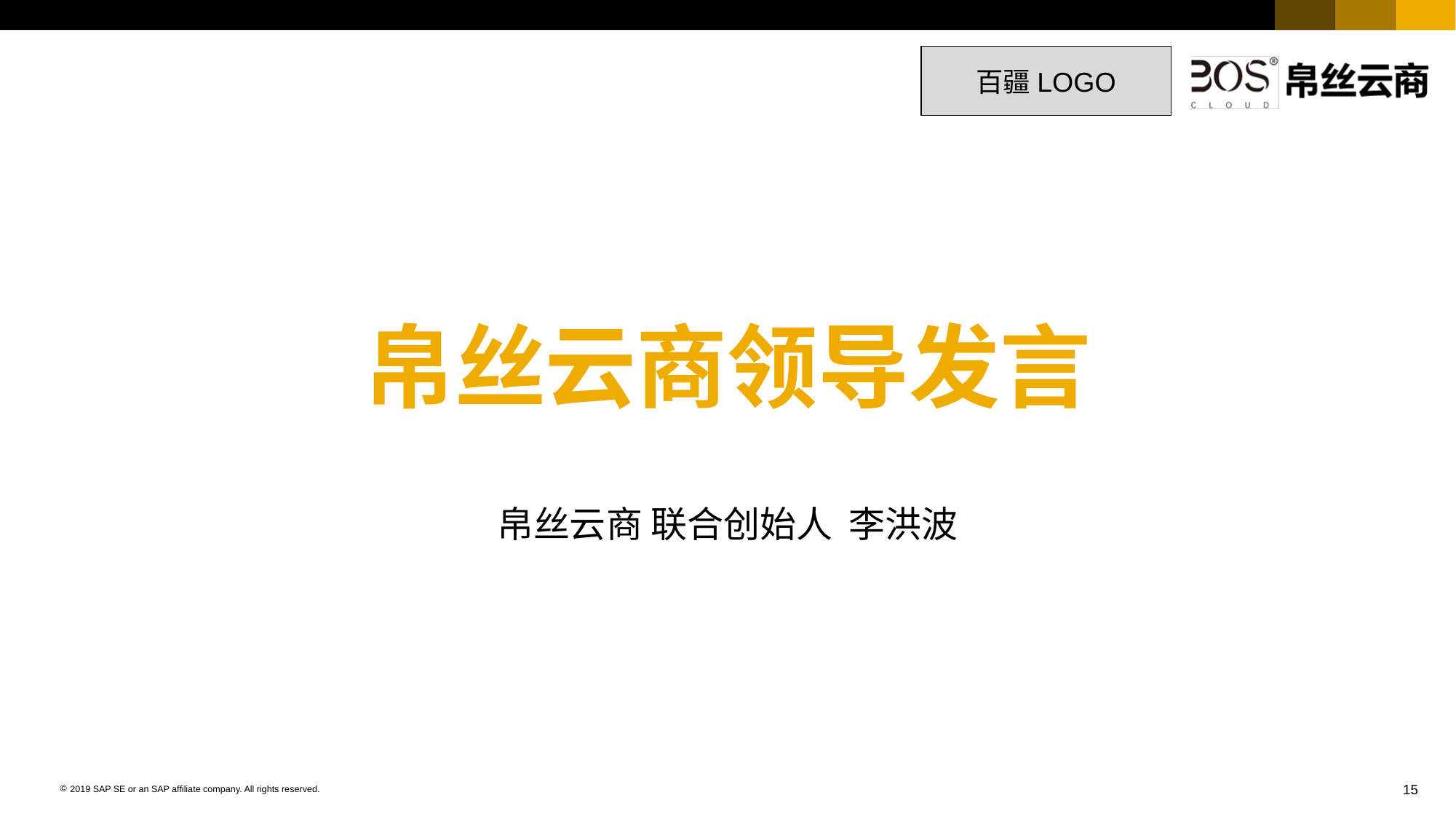

15
百疆LOGO
# 帛丝云商领导发言

帛丝云商 联合创始人  李洪波